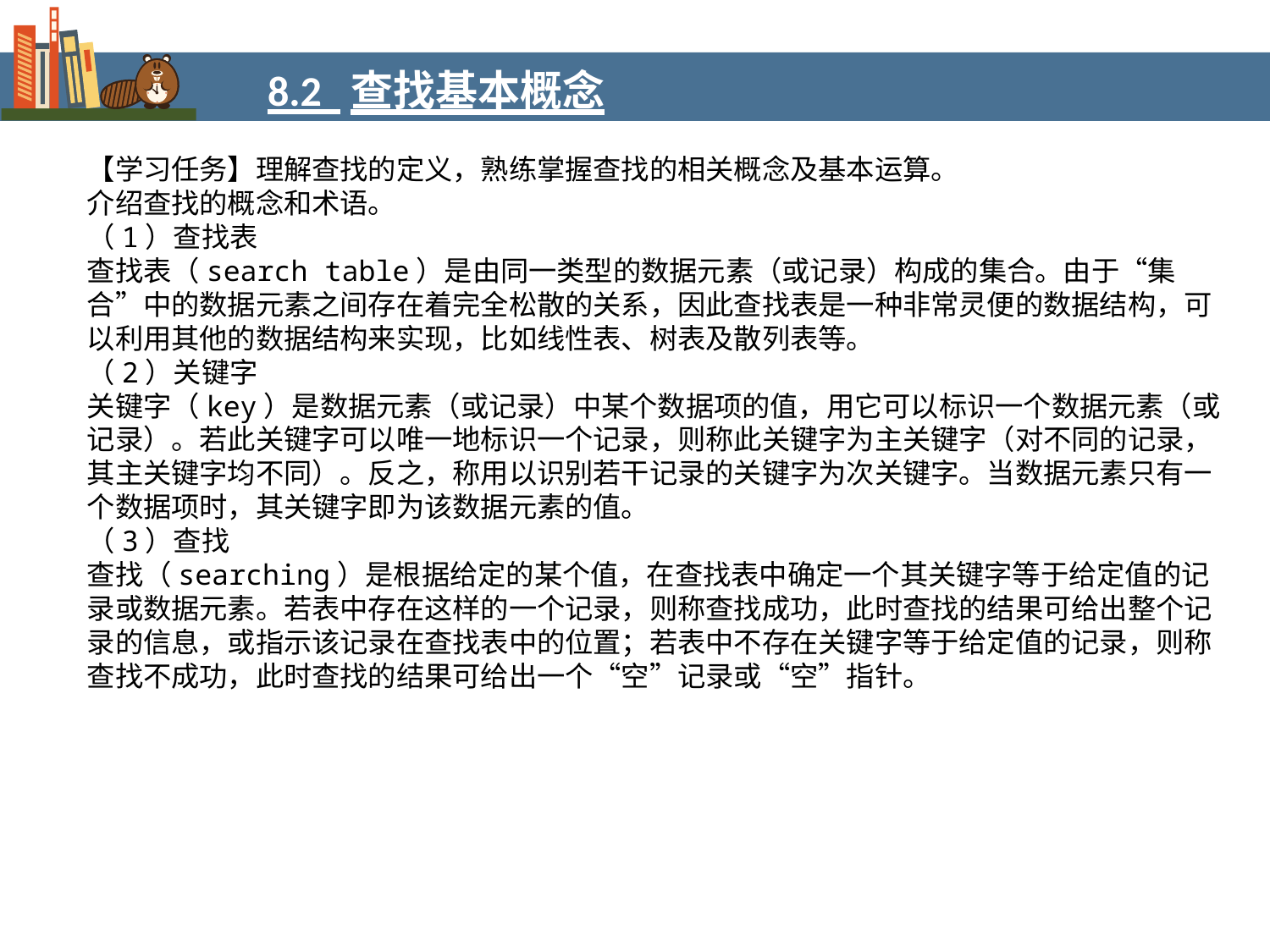

8.2  查找基本概念
【学习任务】理解查找的定义，熟练掌握查找的相关概念及基本运算。
介绍查找的概念和术语。
（1）查找表
查找表（search table）是由同一类型的数据元素（或记录）构成的集合。由于“集合”中的数据元素之间存在着完全松散的关系，因此查找表是一种非常灵便的数据结构，可以利用其他的数据结构来实现，比如线性表、树表及散列表等。
（2）关键字
关键字（key）是数据元素（或记录）中某个数据项的值，用它可以标识一个数据元素（或记录）。若此关键字可以唯一地标识一个记录，则称此关键字为主关键字（对不同的记录，其主关键字均不同）。反之，称用以识别若干记录的关键字为次关键字。当数据元素只有一个数据项时，其关键字即为该数据元素的值。
（3）查找
查找（searching）是根据给定的某个值，在查找表中确定一个其关键字等于给定值的记录或数据元素。若表中存在这样的一个记录，则称查找成功，此时查找的结果可给出整个记录的信息，或指示该记录在查找表中的位置；若表中不存在关键字等于给定值的记录，则称查找不成功，此时查找的结果可给出一个“空”记录或“空”指针。